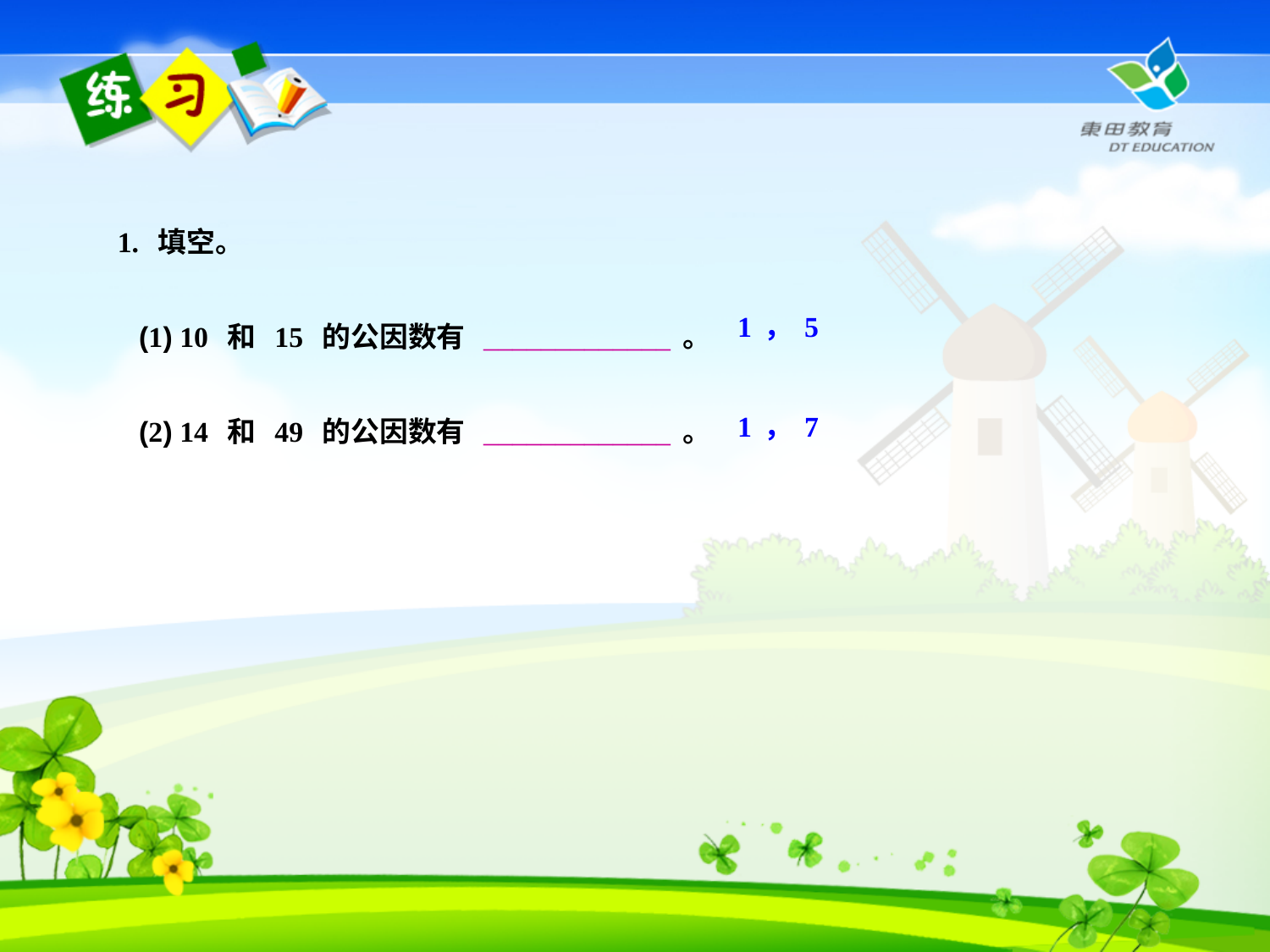

1. 填空。
   (1) 10 和 15 的公因数有 _____________。
   (2) 14 和 49 的公因数有 _____________。
1，5
1，7